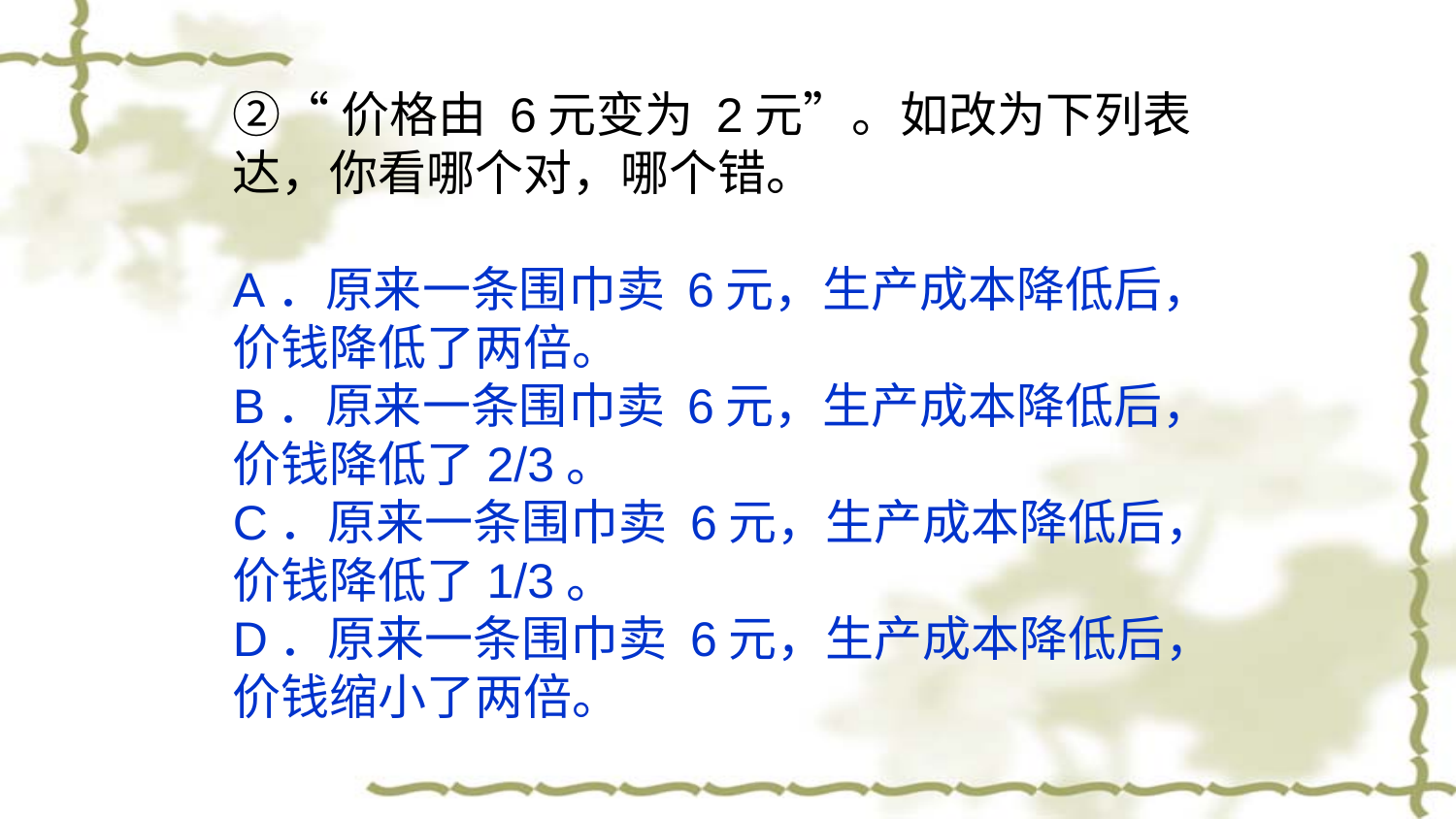

②“价格由 6元变为 2元”。如改为下列表达，你看哪个对，哪个错。
A．原来一条围巾卖 6元，生产成本降低后，价钱降低了两倍。
B．原来一条围巾卖 6元，生产成本降低后，价钱降低了2/3。
C．原来一条围巾卖 6元，生产成本降低后，价钱降低了1/3。
D．原来一条围巾卖 6元，生产成本降低后，价钱缩小了两倍。